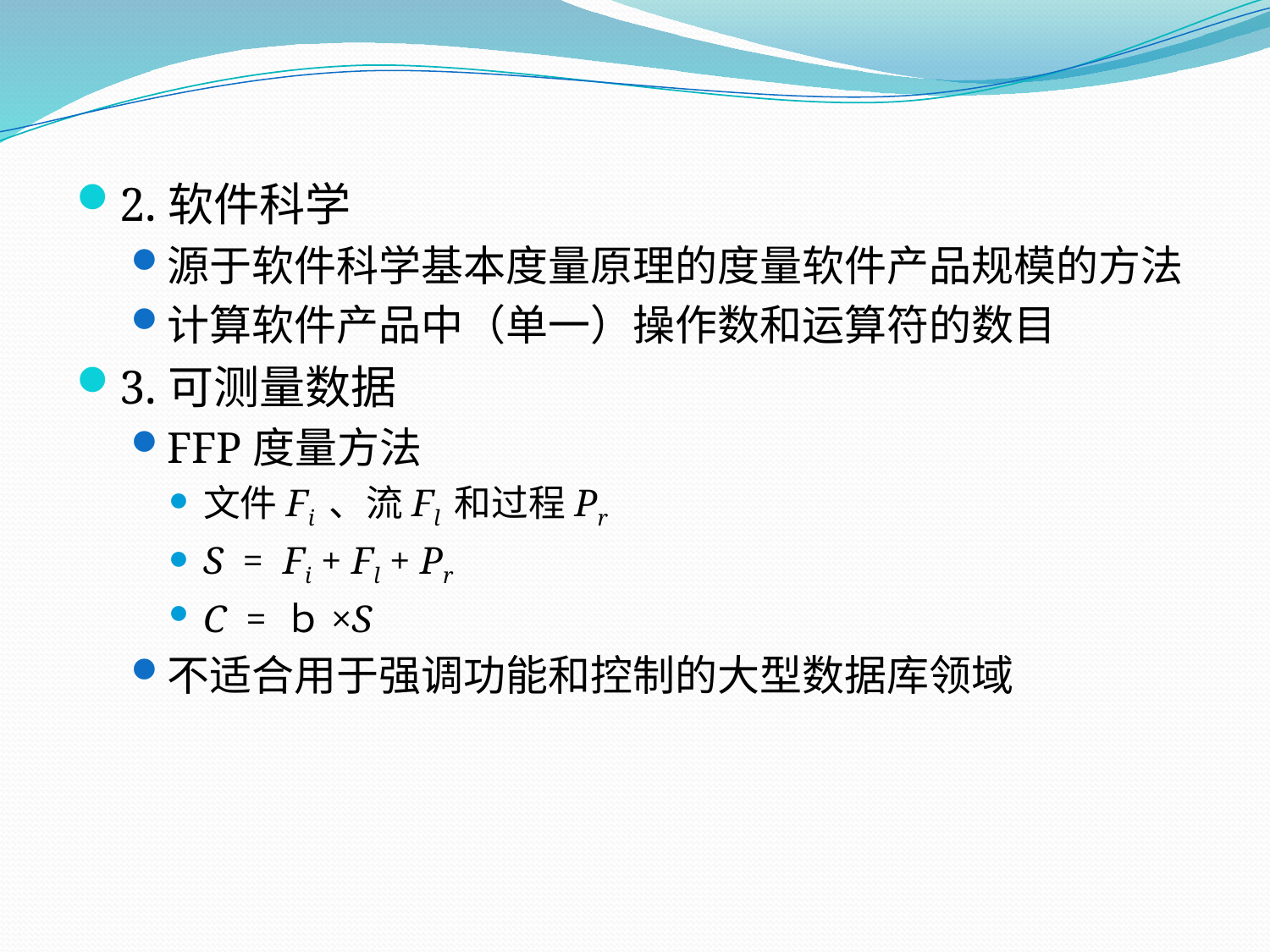

2.软件科学
源于软件科学基本度量原理的度量软件产品规模的方法
计算软件产品中（单一）操作数和运算符的数目
3.可测量数据
FFP度量方法
文件Fi 、流Fl 和过程Pr
S  =  Fi + Fl + Pr
C  = ｂ×S
不适合用于强调功能和控制的大型数据库领域